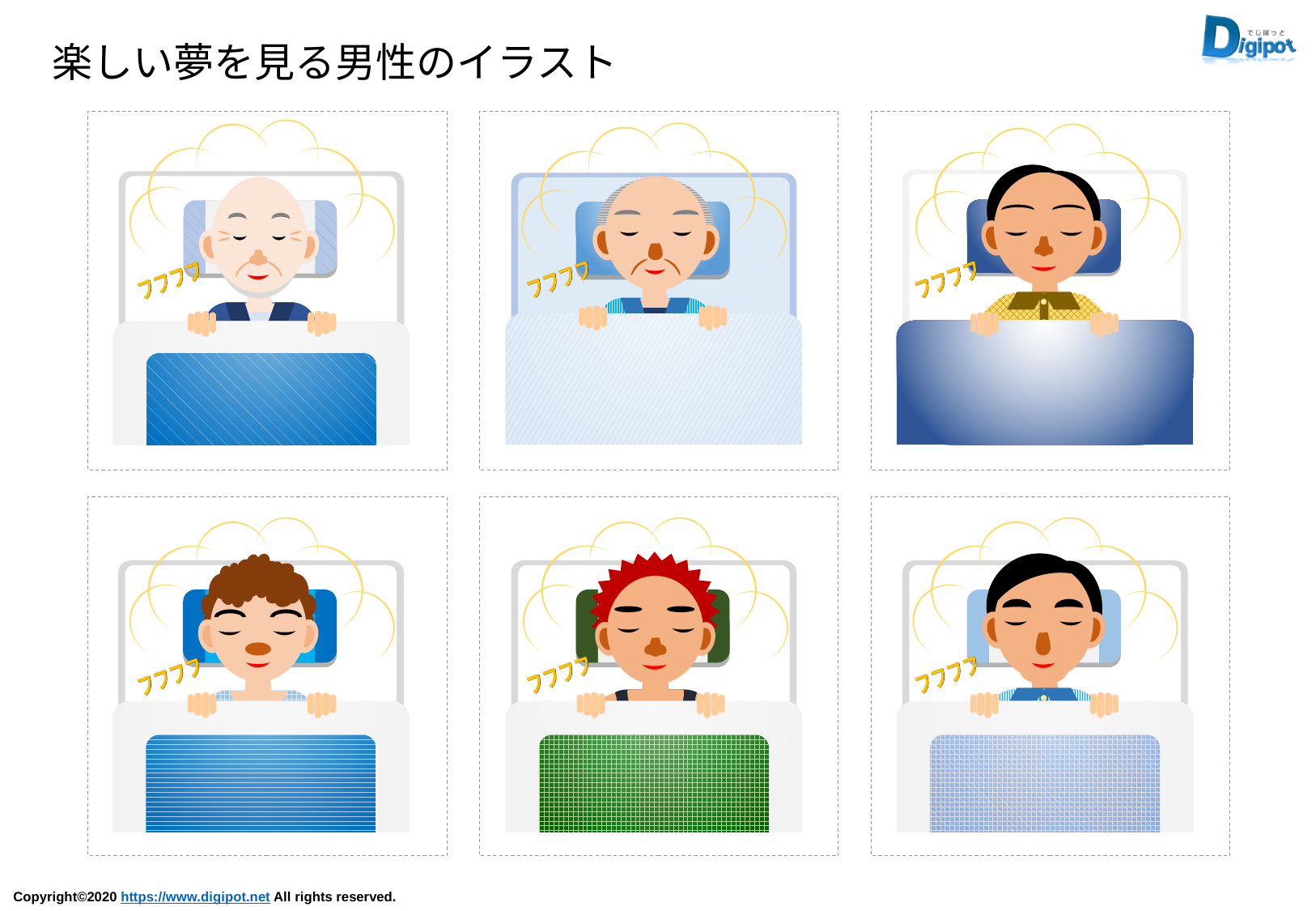

楽しい夢を見る男性のイラスト

フフフフ
フフフフ

フフフフ
フフフフ

フフフフ
フフフフ

フフフフ
フフフフ

フフフフ
フフフフ

フフフフ
フフフフ